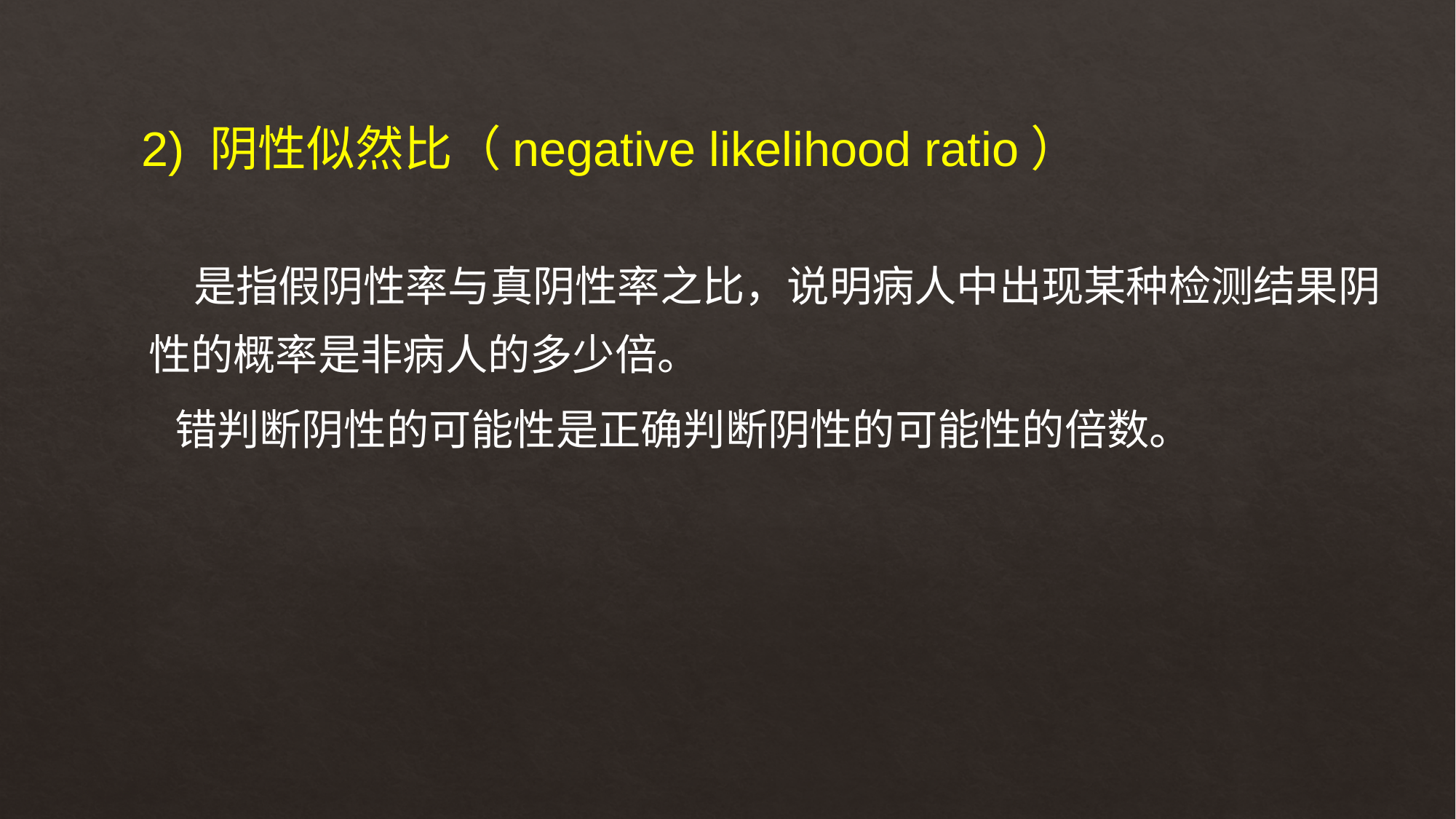

2) 阴性似然比（negative likelihood ratio）

      是指假阴性率与真阴性率之比，说明病人中出现某种检测结果阴性的概率是非病人的多少倍。
      错判断阴性的可能性是正确判断阴性的可能性的倍数。